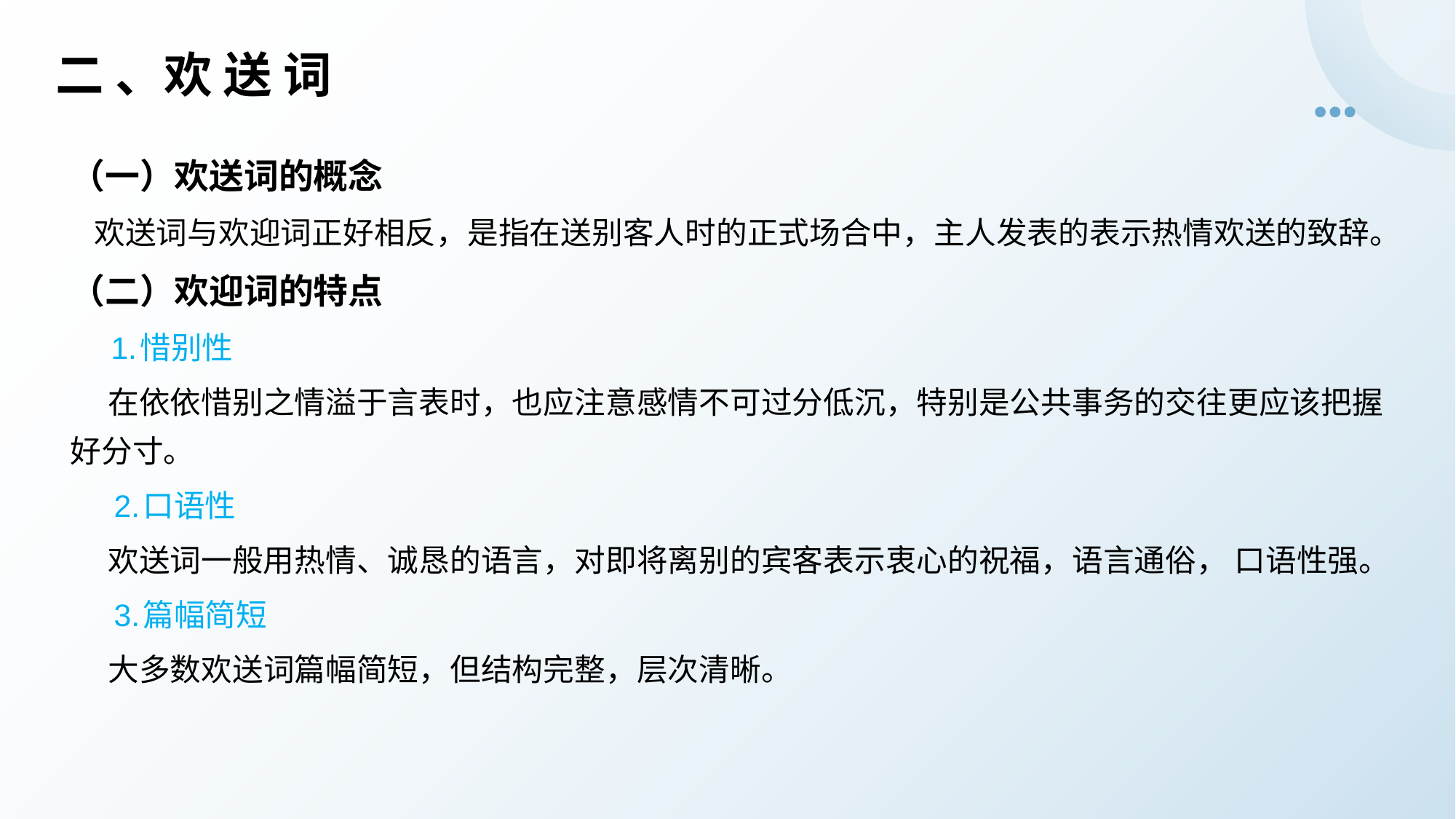

# 二 、欢 送 词
（一）欢送词的概念
      欢送词与欢迎词正好相反，是指在送别客人时的正式场合中，主人发表的表示热情欢送的致辞。
（二）欢迎词的特点
        1.惜别性
     在依依惜别之情溢于言表时，也应注意感情不可过分低沉，特别是公共事务的交往更应该把握好分寸。
     2.口语性
     欢送词一般用热情、诚恳的语言，对即将离别的宾客表示衷心的祝福，语言通俗， 口语性强。
     3.篇幅简短
     大多数欢送词篇幅简短，但结构完整，层次清晰。